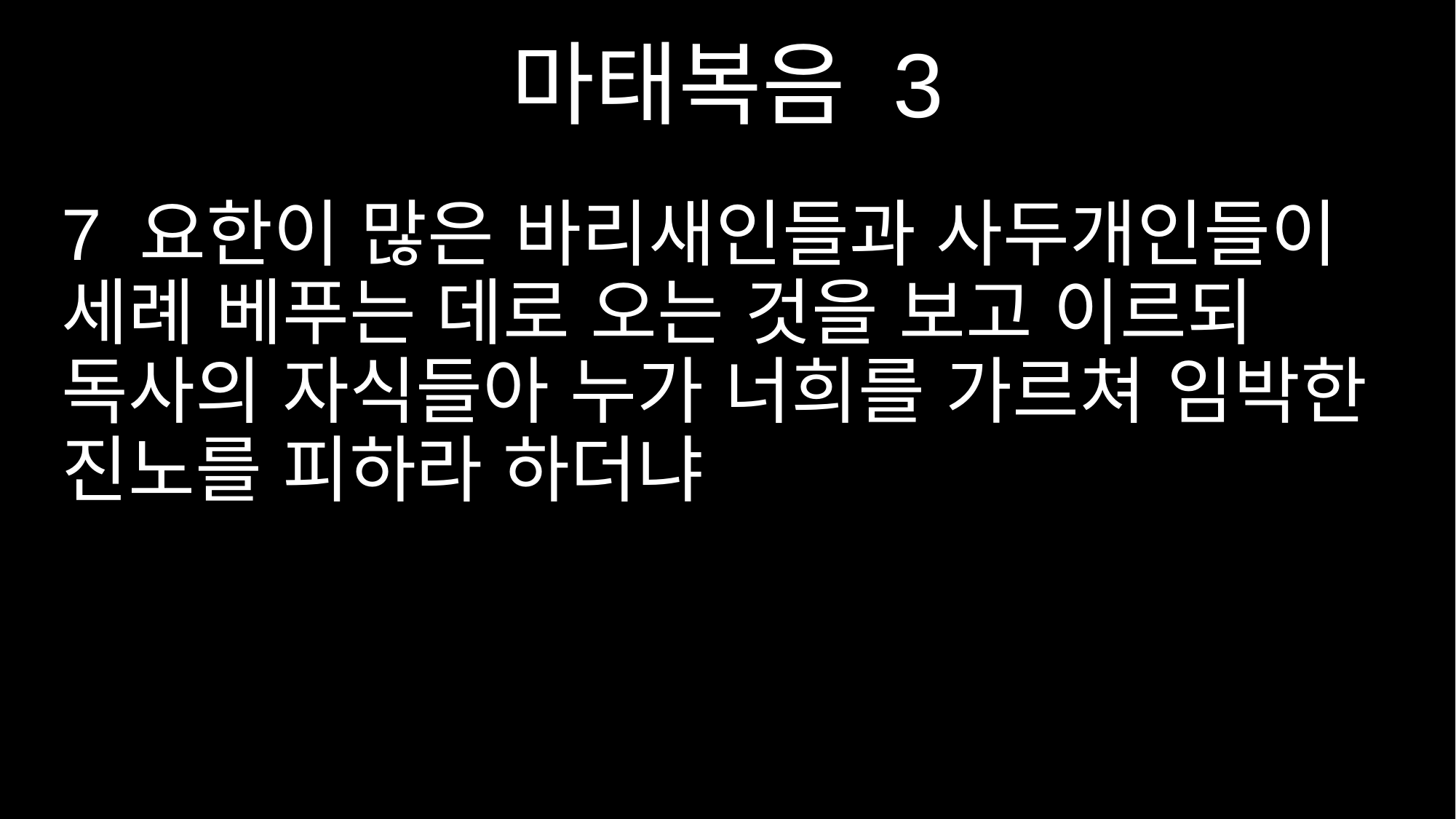

마태복음 3
7 요한이 많은 바리새인들과 사두개인들이 세례 베푸는 데로 오는 것을 보고 이르되 독사의 자식들아 누가 너희를 가르쳐 임박한 진노를 피하라 하더냐